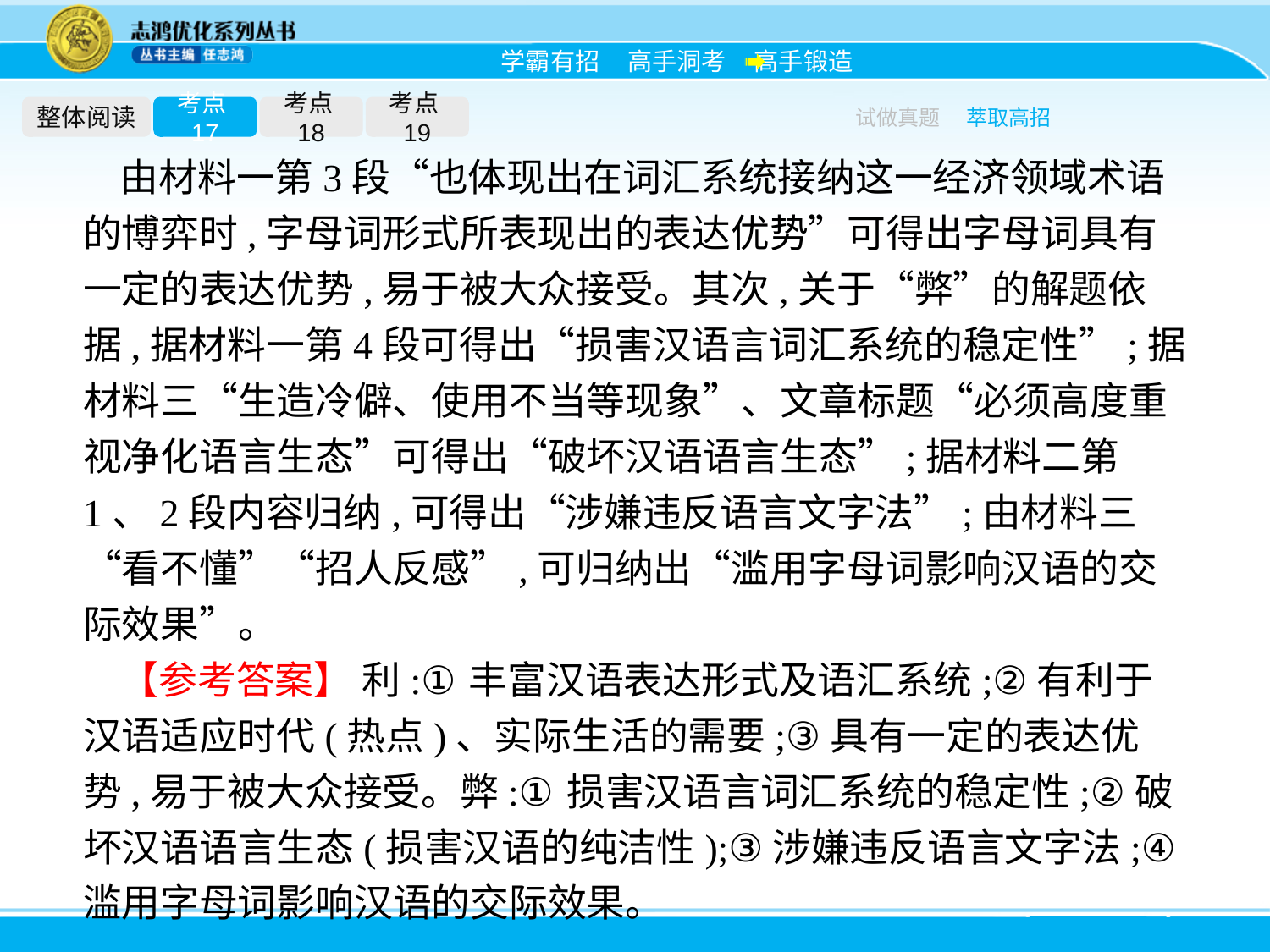

整体阅读
考点17
考点18
考点19
试做真题
萃取高招
由材料一第3段“也体现出在词汇系统接纳这一经济领域术语的博弈时,字母词形式所表现出的表达优势”可得出字母词具有一定的表达优势,易于被大众接受。其次,关于“弊”的解题依据,据材料一第4段可得出“损害汉语言词汇系统的稳定性”;据材料三“生造冷僻、使用不当等现象”、文章标题“必须高度重视净化语言生态”可得出“破坏汉语语言生态”;据材料二第1、2段内容归纳,可得出“涉嫌违反语言文字法”;由材料三“看不懂”“招人反感”,可归纳出“滥用字母词影响汉语的交际效果”。
【参考答案】 利:①丰富汉语表达形式及语汇系统;②有利于汉语适应时代(热点)、实际生活的需要;③具有一定的表达优势,易于被大众接受。弊:①损害汉语言词汇系统的稳定性;②破坏汉语语言生态(损害汉语的纯洁性);③涉嫌违反语言文字法;④滥用字母词影响汉语的交际效果。